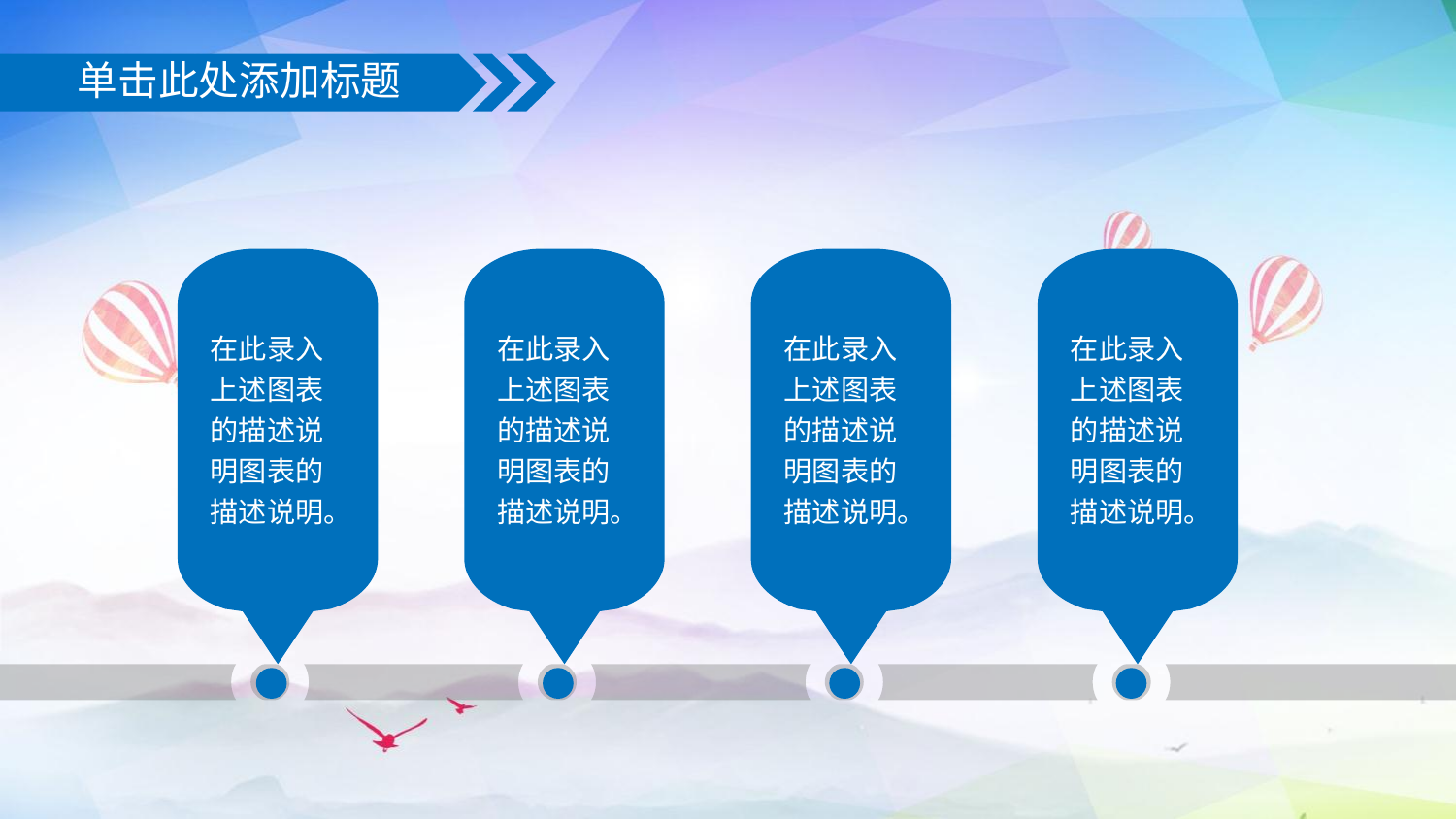

单击此处添加标题

在此录入上述图表的描述说明图表的描述说明。
在此录入上述图表的描述说明图表的描述说明。
在此录入上述图表的描述说明图表的描述说明。
在此录入上述图表的描述说明图表的描述说明。

延时符